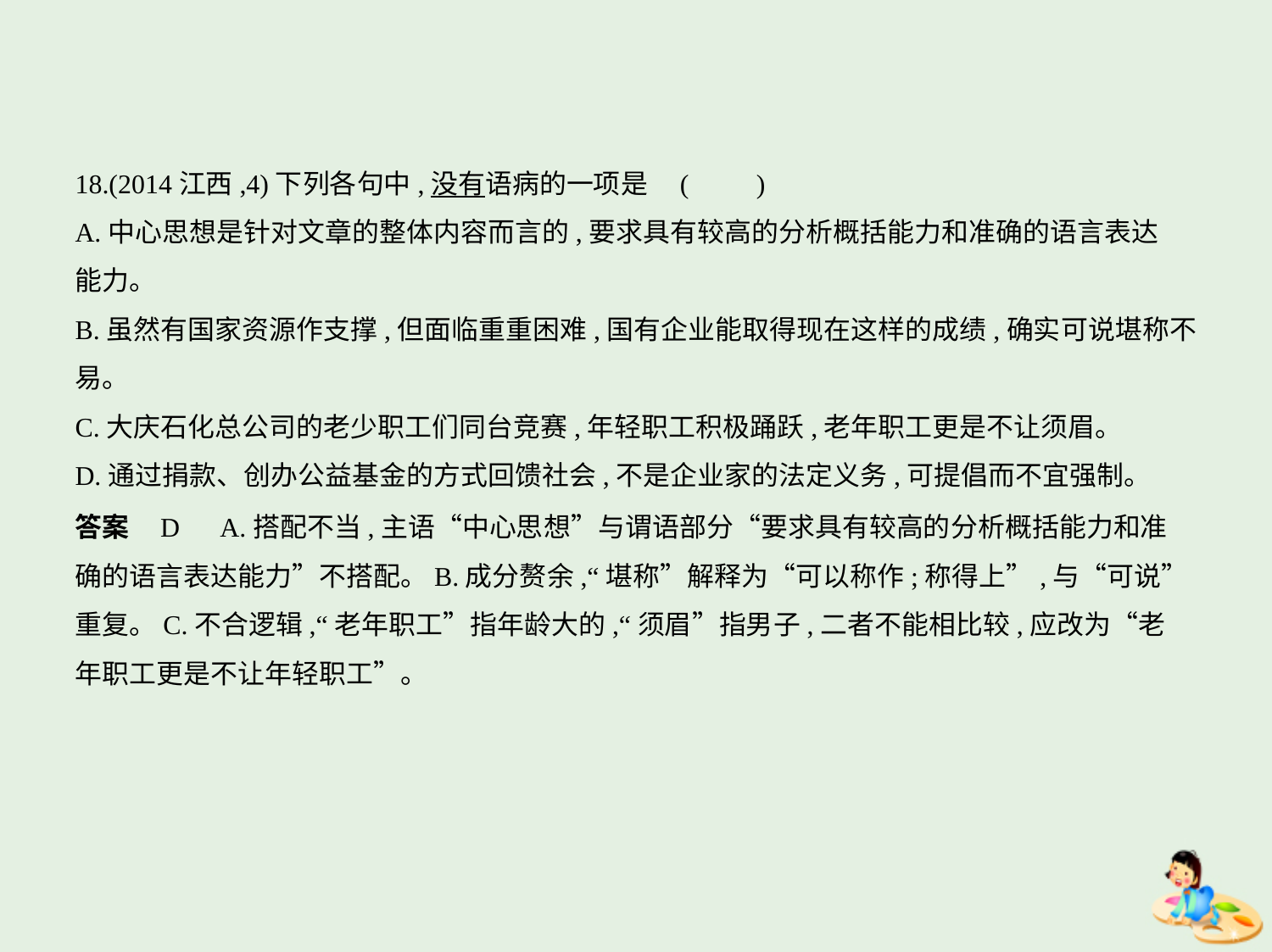

18.(2014江西,4)下列各句中,没有语病的一项是 (　　)
A.中心思想是针对文章的整体内容而言的,要求具有较高的分析概括能力和准确的语言表达
能力。
B.虽然有国家资源作支撑,但面临重重困难,国有企业能取得现在这样的成绩,确实可说堪称不
易。
C.大庆石化总公司的老少职工们同台竞赛,年轻职工积极踊跃,老年职工更是不让须眉。
D.通过捐款、创办公益基金的方式回馈社会,不是企业家的法定义务,可提倡而不宜强制。
答案    D　A.搭配不当,主语“中心思想”与谓语部分“要求具有较高的分析概括能力和准
确的语言表达能力”不搭配。B.成分赘余,“堪称”解释为“可以称作;称得上”,与“可说”
重复。C.不合逻辑,“老年职工”指年龄大的,“须眉”指男子,二者不能相比较,应改为“老
年职工更是不让年轻职工”。